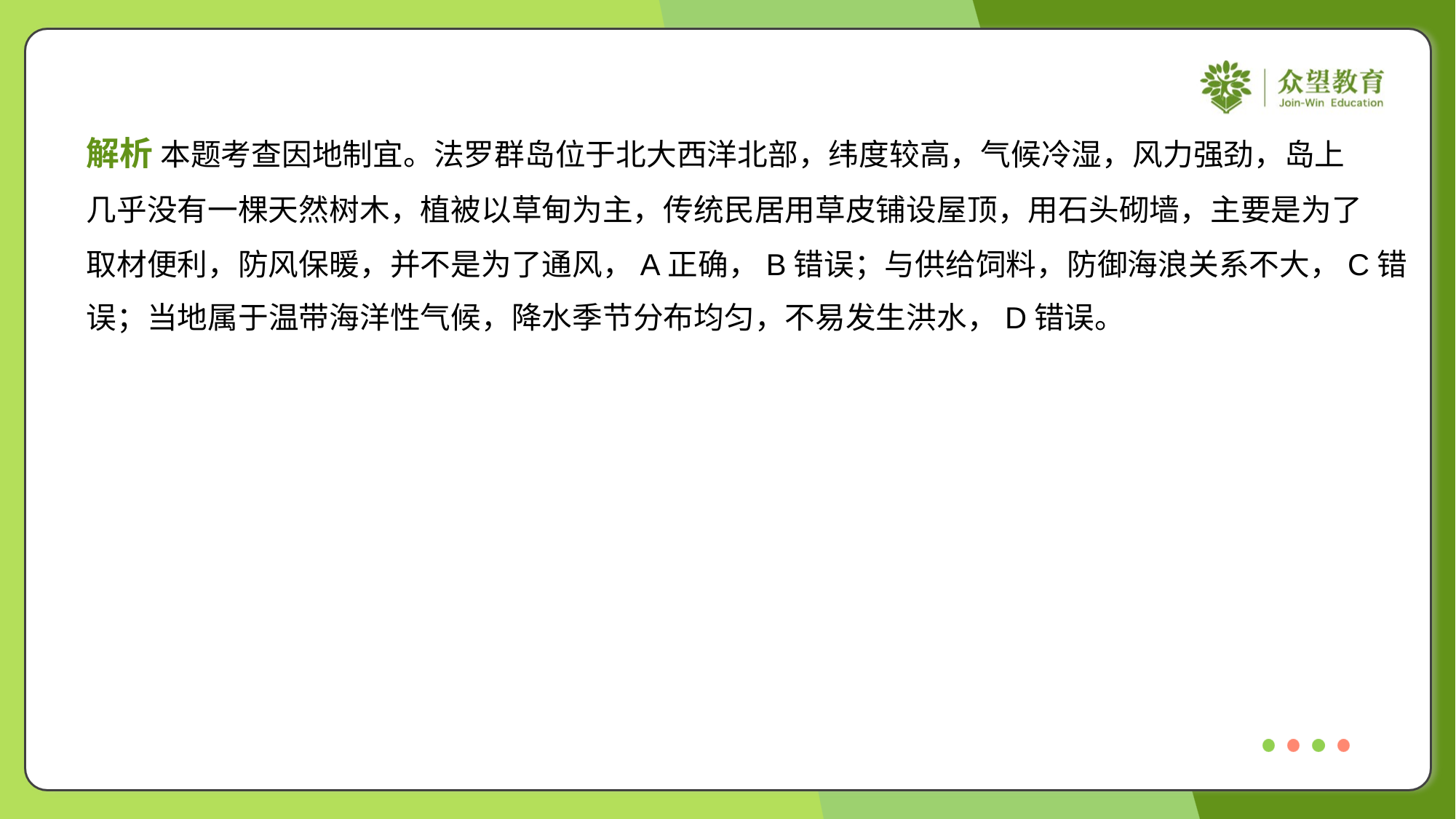

解析 本题考查因地制宜。法罗群岛位于北大西洋北部，纬度较高，气候冷湿，风力强劲，岛上
几乎没有一棵天然树木，植被以草甸为主，传统民居用草皮铺设屋顶，用石头砌墙，主要是为了
取材便利，防风保暖，并不是为了通风，A正确，B错误；与供给饲料，防御海浪关系不大，C错
误；当地属于温带海洋性气候，降水季节分布均匀，不易发生洪水，D错误。